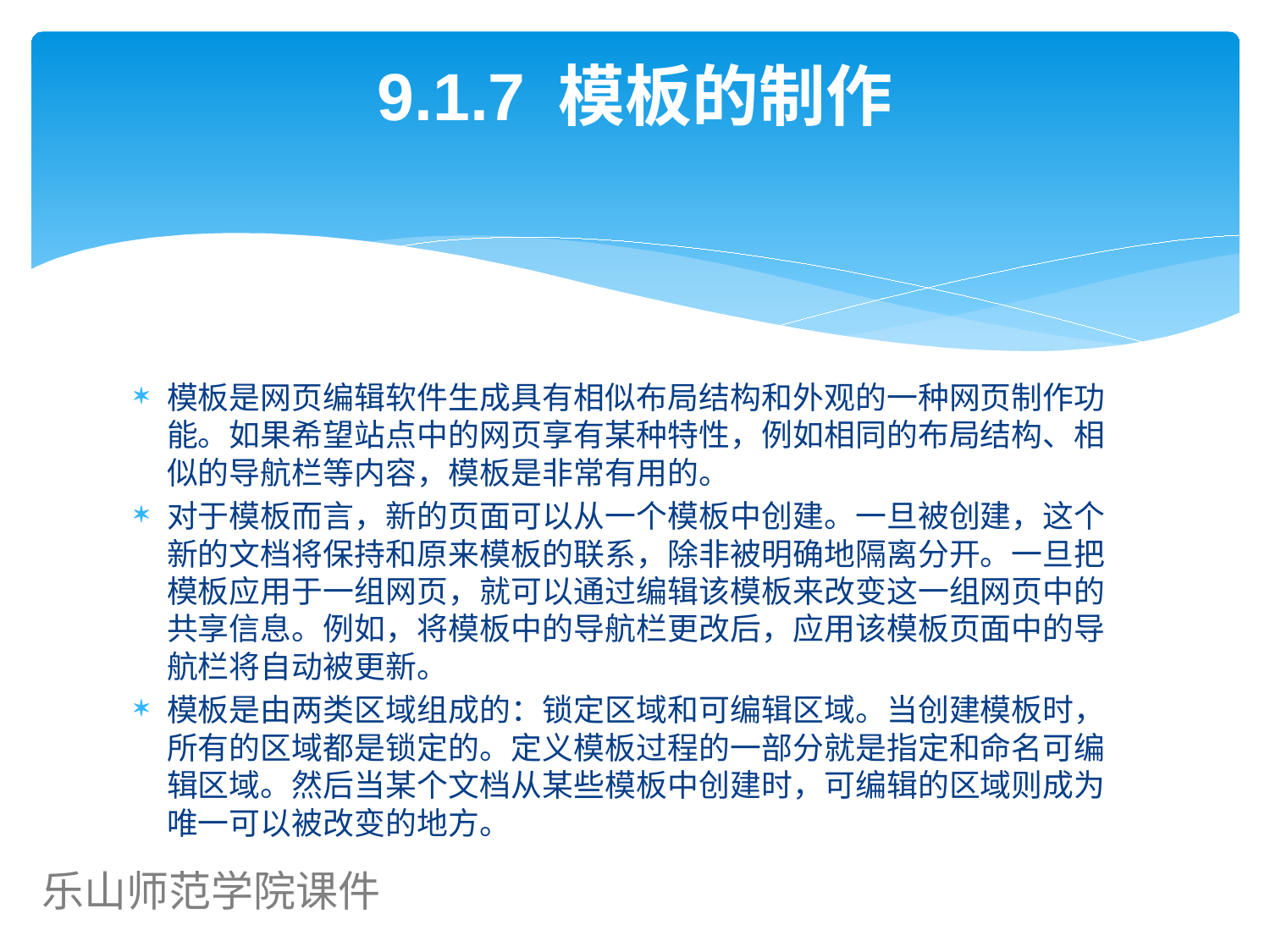

# 9.1.7 模板的制作
模板是网页编辑软件生成具有相似布局结构和外观的一种网页制作功能。如果希望站点中的网页享有某种特性，例如相同的布局结构、相似的导航栏等内容，模板是非常有用的。
对于模板而言，新的页面可以从一个模板中创建。一旦被创建，这个新的文档将保持和原来模板的联系，除非被明确地隔离分开。一旦把模板应用于一组网页，就可以通过编辑该模板来改变这一组网页中的共享信息。例如，将模板中的导航栏更改后，应用该模板页面中的导航栏将自动被更新。
模板是由两类区域组成的：锁定区域和可编辑区域。当创建模板时，所有的区域都是锁定的。定义模板过程的一部分就是指定和命名可编辑区域。然后当某个文档从某些模板中创建时，可编辑的区域则成为唯一可以被改变的地方。